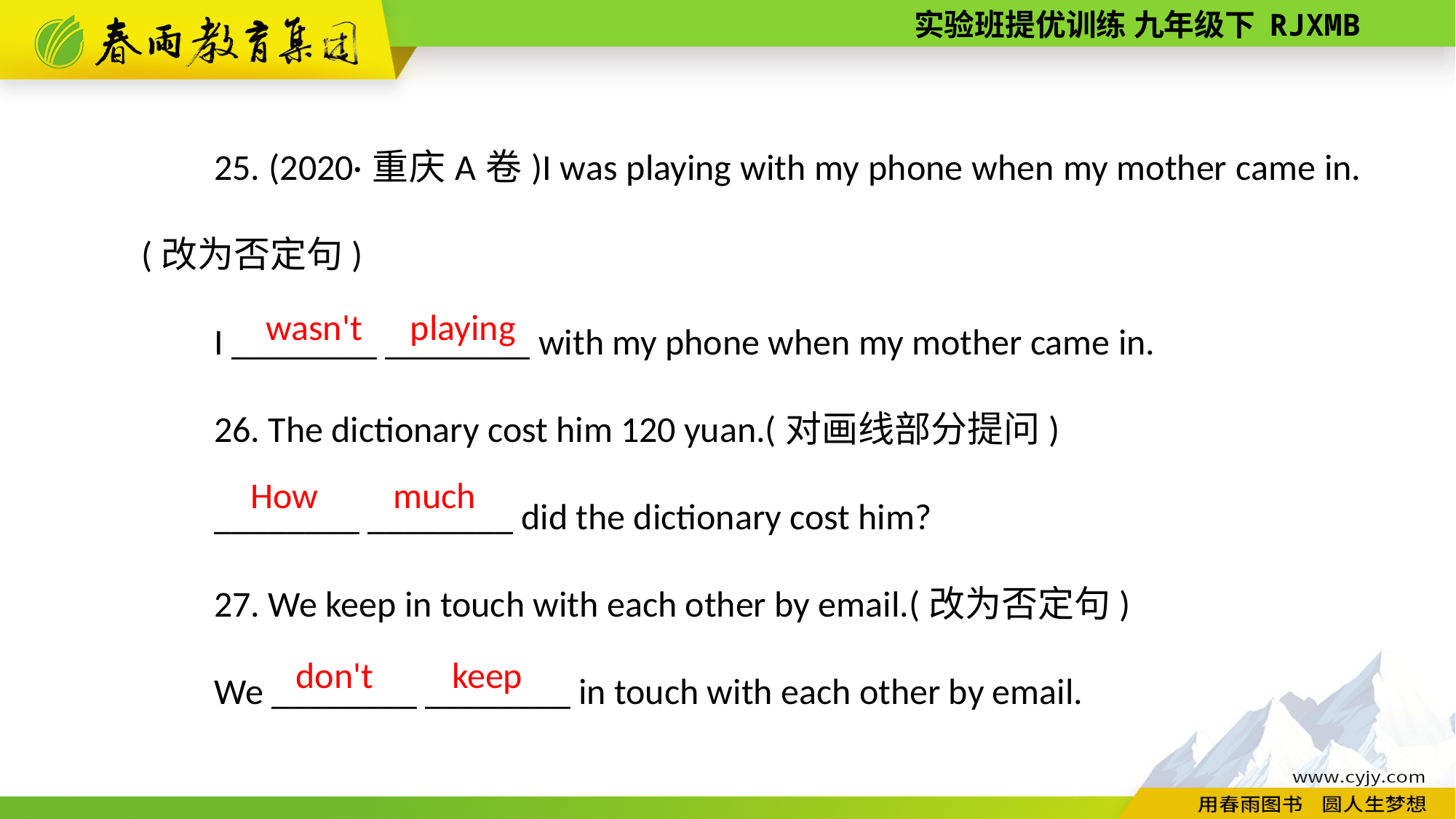

25. (2020·重庆A卷)I was playing with my phone when my mother came in.(改为否定句)
I ________ ________ with my phone when my mother came in.
26. The dictionary cost him 120 yuan.(对画线部分提问)
________ ________ did the dictionary cost him?
27. We keep in touch with each other by email.(改为否定句)
We ________ ________ in touch with each other by email.
playing
wasn't
How
much
keep
don't